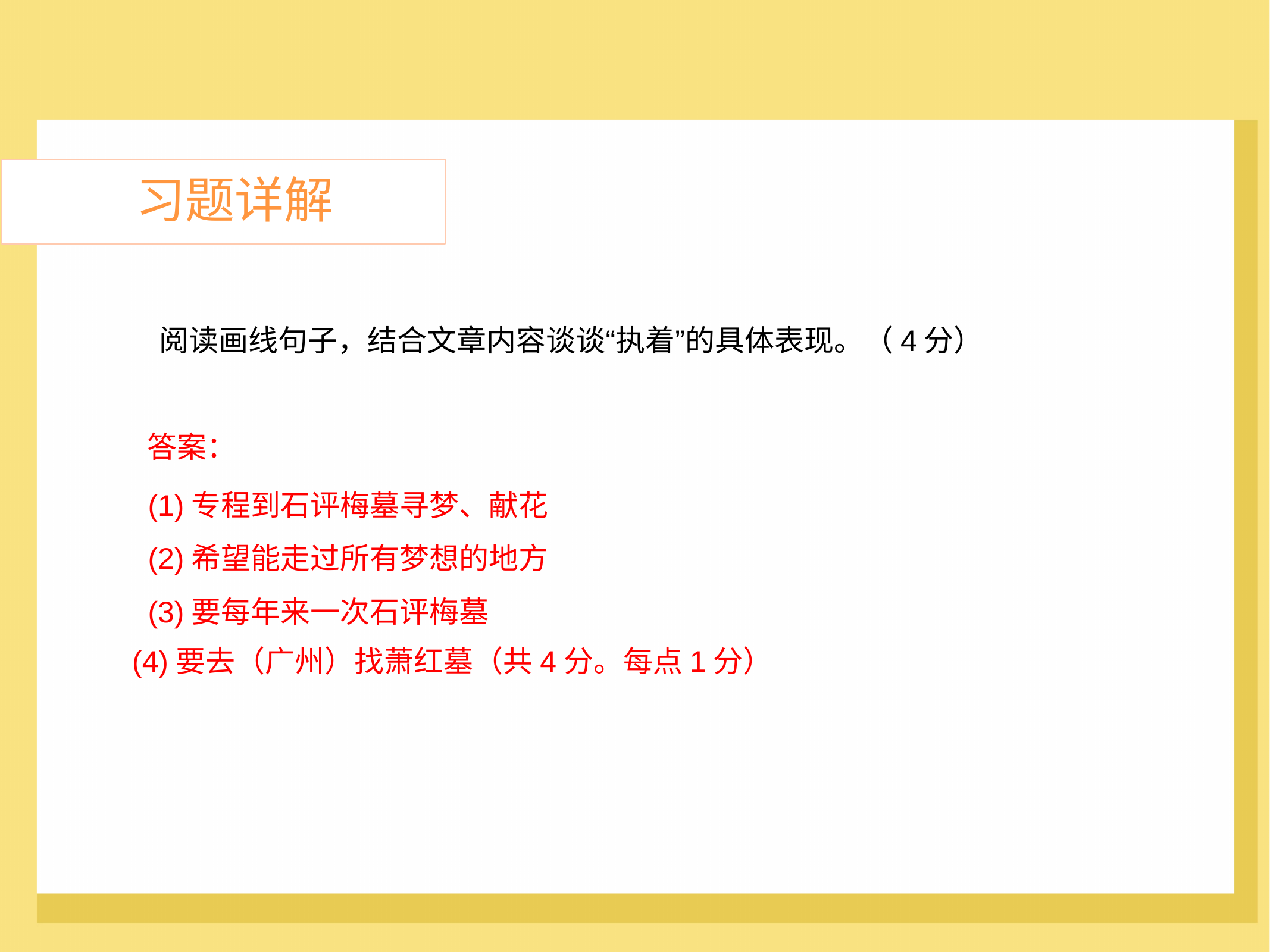

习题详解
阅读画线句子，结合文章内容谈谈“执着”的具体表现。（4分）
答案：
(1)专程到石评梅墓寻梦、献花

(2)希望能走过所有梦想的地方

(3)要每年来一次石评梅墓
(4)要去（广州）找萧红墓（共4分。每点1分）